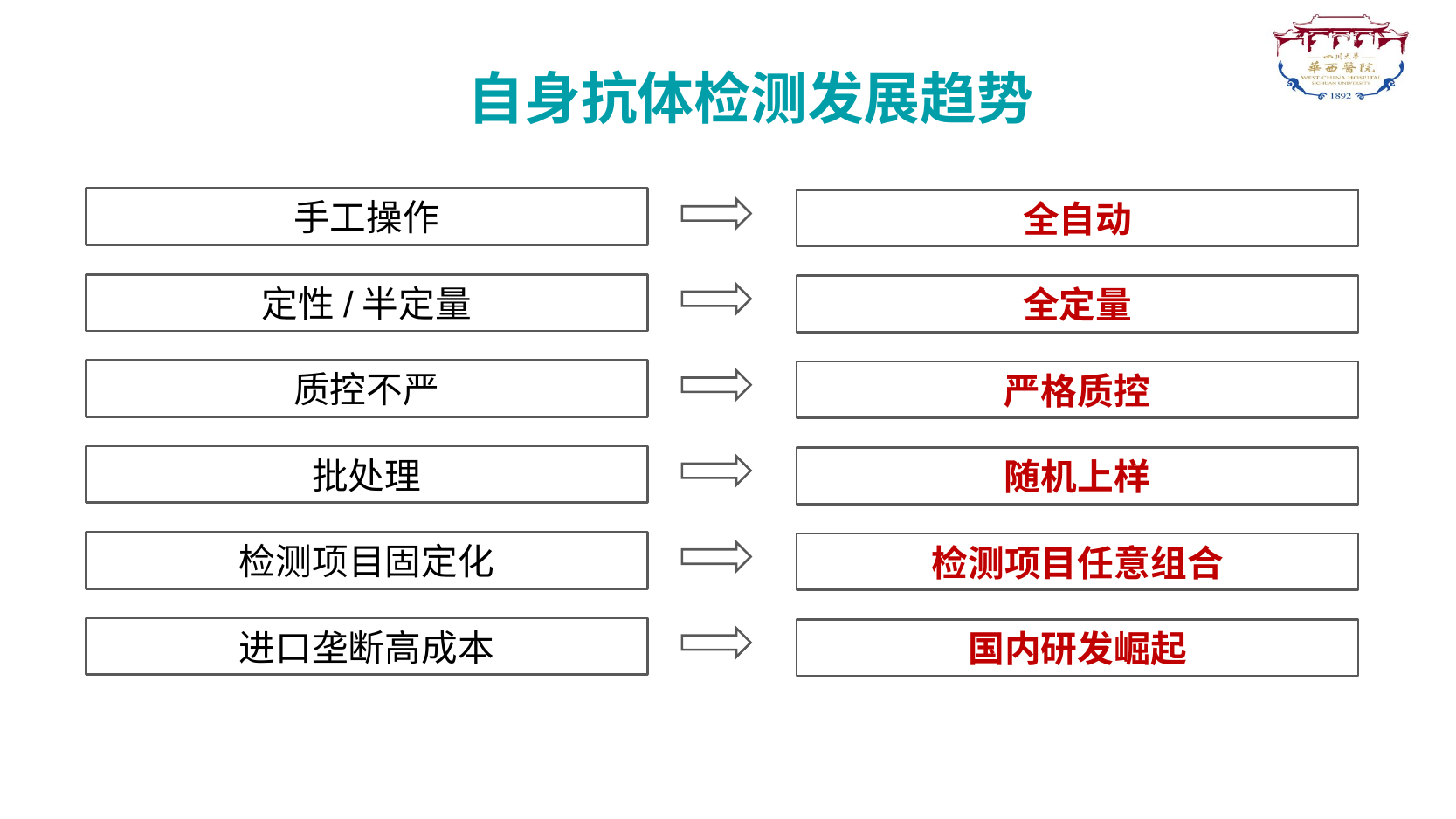

自身抗体检测发展趋势
手工操作
全自动

定性/半定量
全定量

质控不严
严格质控

批处理
随机上样

检测项目固定化
检测项目任意组合

进口垄断高成本
国内研发崛起